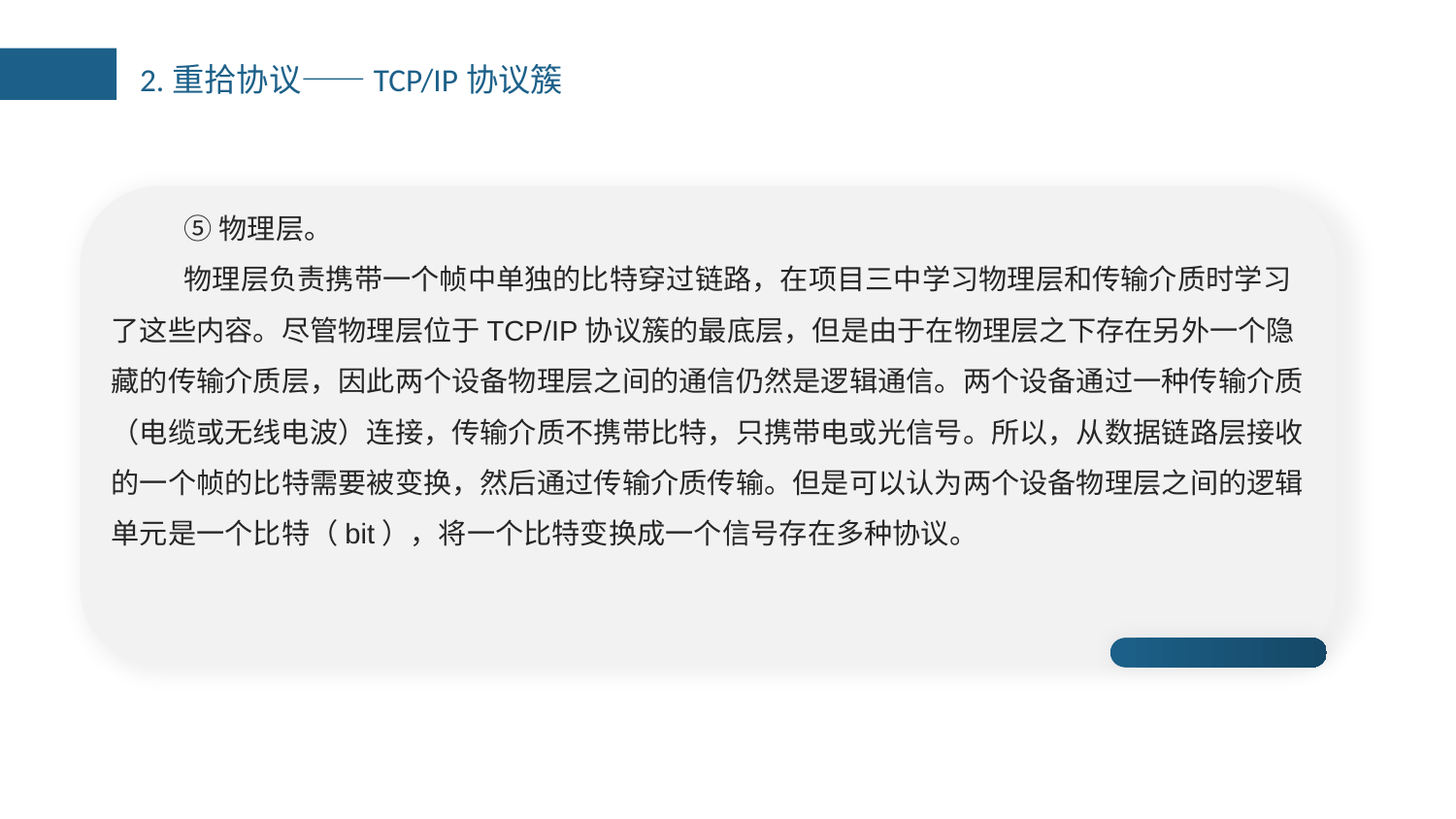

2.重拾协议——TCP/IP协议簇

⑤物理层。
物理层负责携带一个帧中单独的比特穿过链路，在项目三中学习物理层和传输介质时学习了这些内容。尽管物理层位于TCP/IP协议簇的最底层，但是由于在物理层之下存在另外一个隐藏的传输介质层，因此两个设备物理层之间的通信仍然是逻辑通信。两个设备通过一种传输介质（电缆或无线电波）连接，传输介质不携带比特，只携带电或光信号。所以，从数据链路层接收的一个帧的比特需要被变换，然后通过传输介质传输。但是可以认为两个设备物理层之间的逻辑单元是一个比特（bit），将一个比特变换成一个信号存在多种协议。